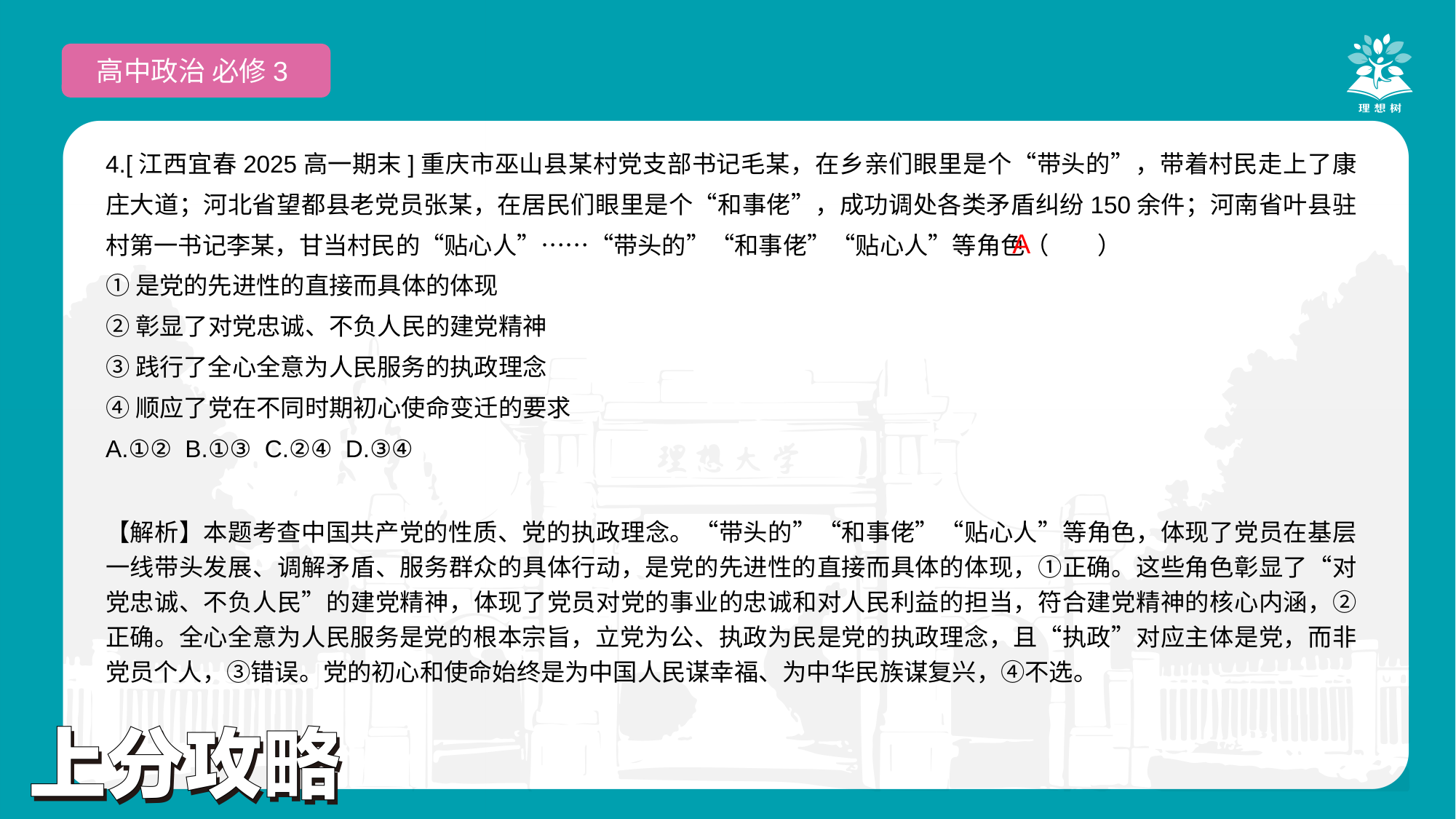

高中政治 必修3
4.[江西宜春2025高一期末]重庆市巫山县某村党支部书记毛某，在乡亲们眼里是个“带头的”，带着村民走上了康庄大道；河北省望都县老党员张某，在居民们眼里是个“和事佬”，成功调处各类矛盾纠纷150余件；河南省叶县驻村第一书记李某，甘当村民的“贴心人”……“带头的”“和事佬”“贴心人”等角色（　　）
①是党的先进性的直接而具体的体现
②彰显了对党忠诚、不负人民的建党精神
③践行了全心全意为人民服务的执政理念
④顺应了党在不同时期初心使命变迁的要求
A.①②  B.①③  C.②④  D.③④
 A
【解析】本题考查中国共产党的性质、党的执政理念。“带头的”“和事佬”“贴心人”等角色，体现了党员在基层一线带头发展、调解矛盾、服务群众的具体行动，是党的先进性的直接而具体的体现，①正确。这些角色彰显了“对党忠诚、不负人民”的建党精神，体现了党员对党的事业的忠诚和对人民利益的担当，符合建党精神的核心内涵，②正确。全心全意为人民服务是党的根本宗旨，立党为公、执政为民是党的执政理念，且“执政”对应主体是党，而非党员个人，③错误。党的初心和使命始终是为中国人民谋幸福、为中华民族谋复兴，④不选。